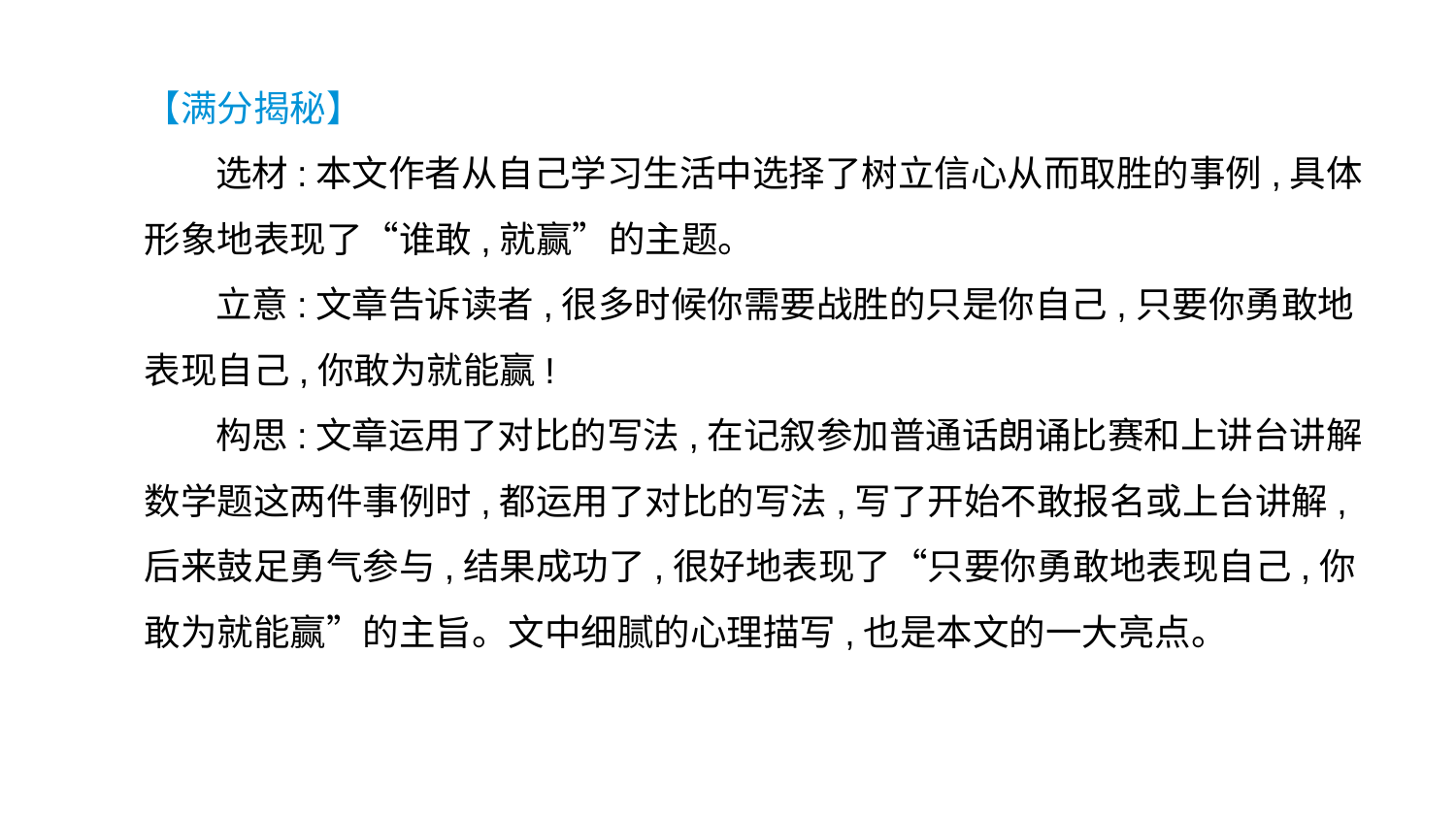

【满分揭秘】
选材:本文作者从自己学习生活中选择了树立信心从而取胜的事例,具体形象地表现了“谁敢,就赢”的主题。
立意:文章告诉读者,很多时候你需要战胜的只是你自己,只要你勇敢地表现自己,你敢为就能赢!
构思:文章运用了对比的写法,在记叙参加普通话朗诵比赛和上讲台讲解数学题这两件事例时,都运用了对比的写法,写了开始不敢报名或上台讲解,后来鼓足勇气参与,结果成功了,很好地表现了“只要你勇敢地表现自己,你敢为就能赢”的主旨。文中细腻的心理描写,也是本文的一大亮点。